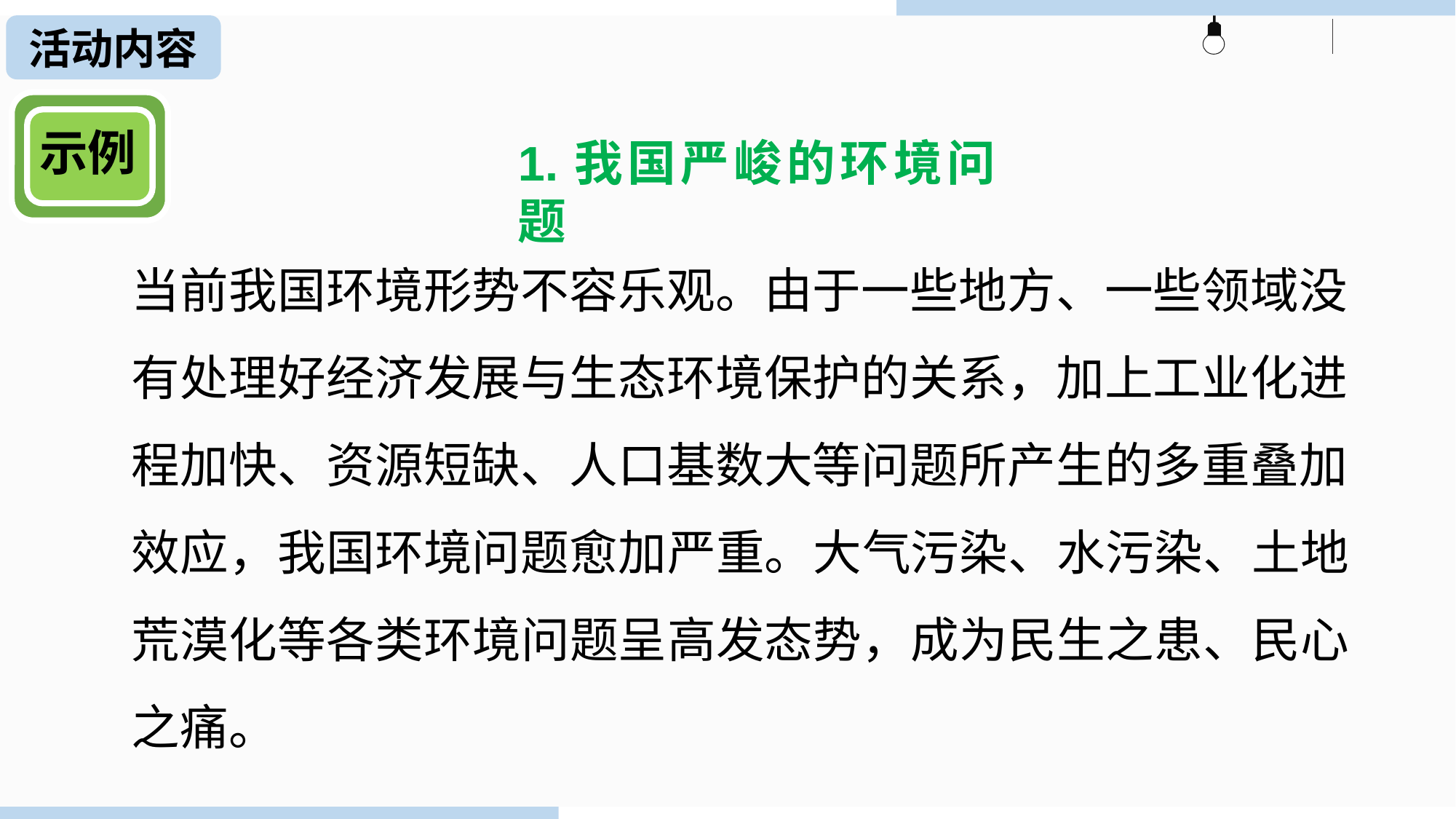

活动内容

示例
1.我国严峻的环境问题
当前我国环境形势不容乐观。由于一些地方、一些领域没有处理好经济发展与生态环境保护的关系，加上工业化进程加快、资源短缺、人口基数大等问题所产生的多重叠加效应，我国环境问题愈加严重。大气污染、水污染、土地荒漠化等各类环境问题呈高发态势，成为民生之患、民心之痛。